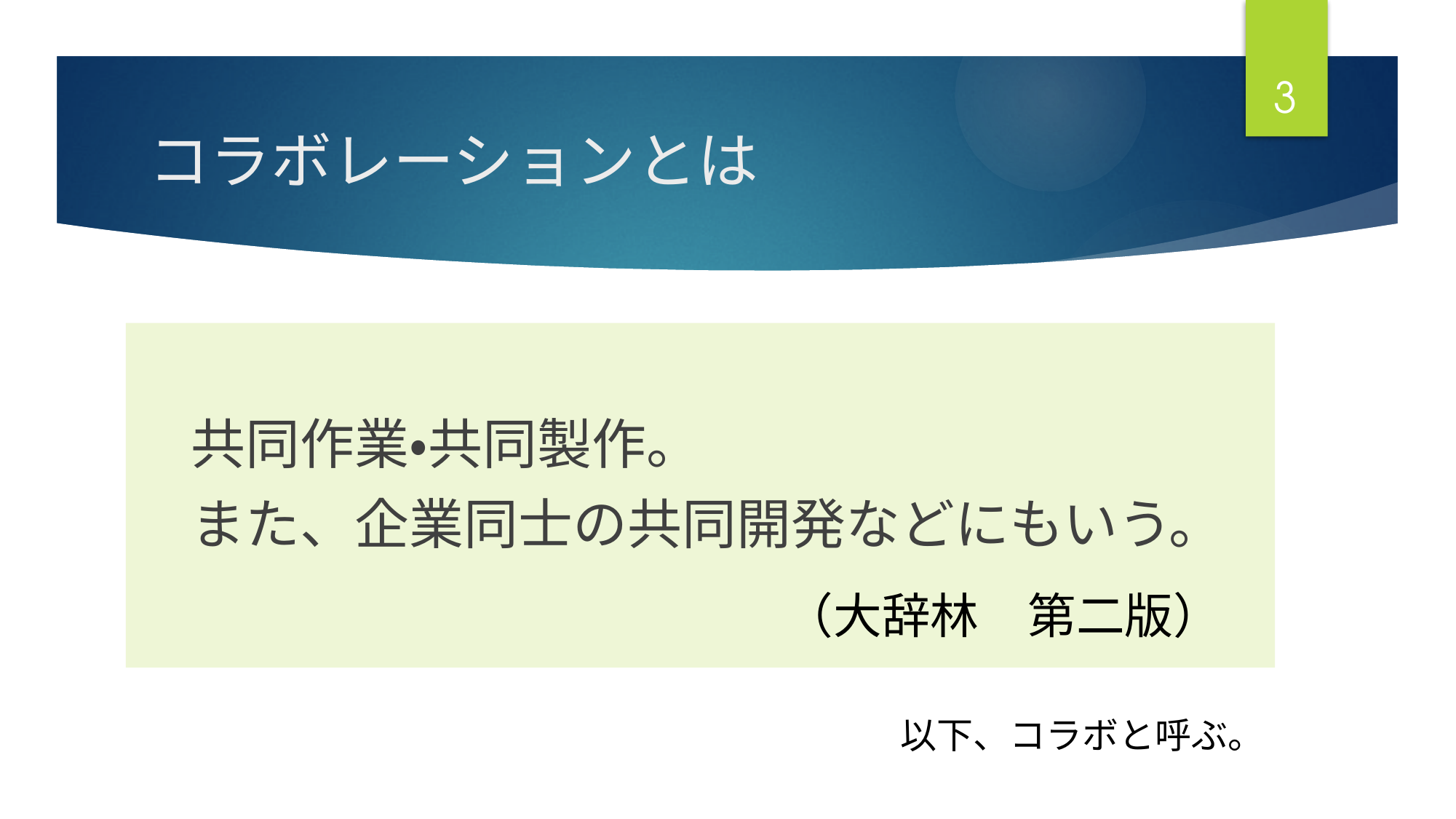

3
# コラボレーションとは

　共同作業・共同製作。
　また、企業同士の共同開発などにもいう。
（大辞林　第二版）
以下、コラボと呼ぶ。